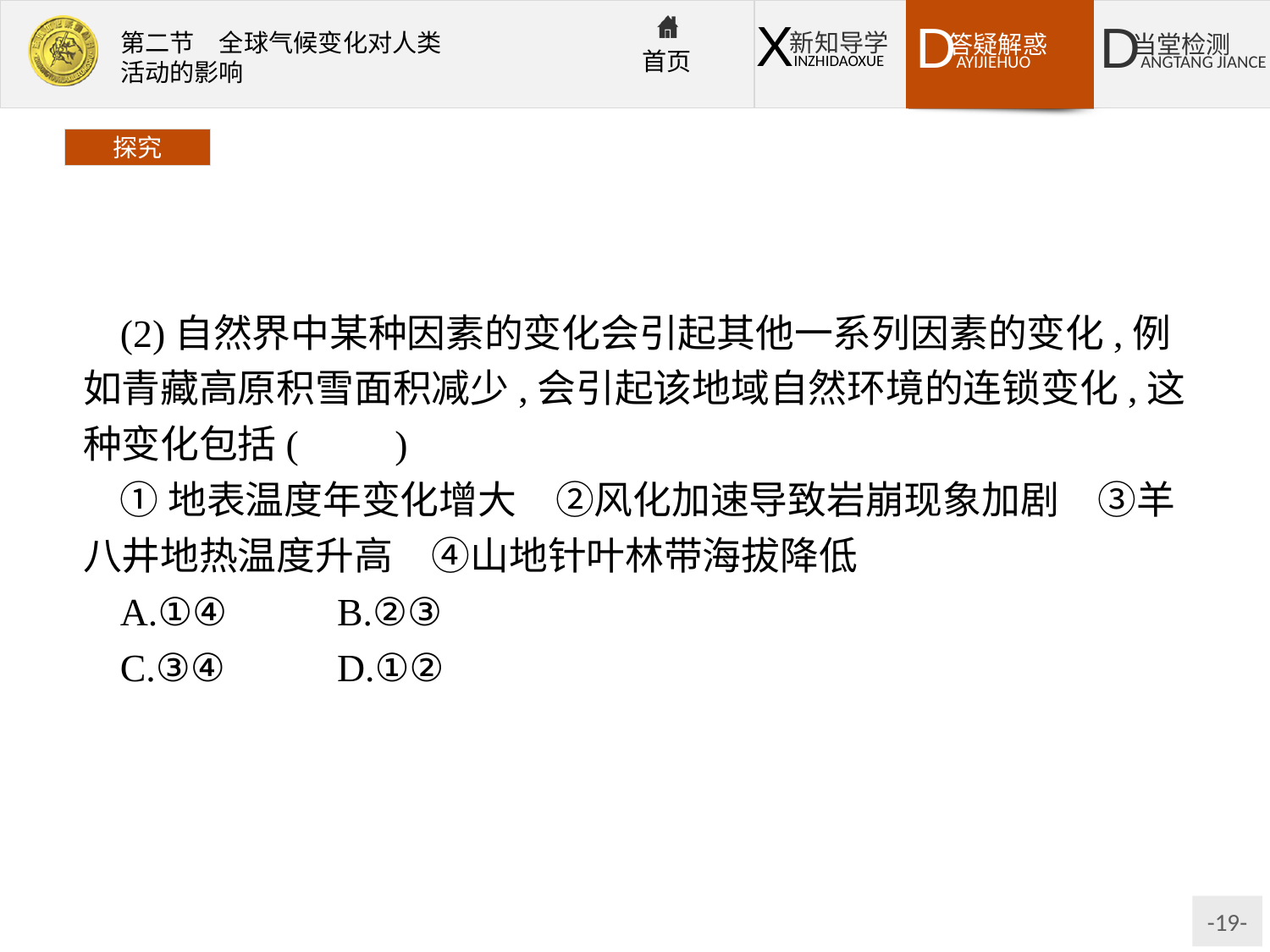

探究
(2)自然界中某种因素的变化会引起其他一系列因素的变化,例如青藏高原积雪面积减少,会引起该地域自然环境的连锁变化,这种变化包括(　　)
①地表温度年变化增大　②风化加速导致岩崩现象加剧　③羊八井地热温度升高　④山地针叶林带海拔降低
A.①④	B.②③
C.③④	D.①②